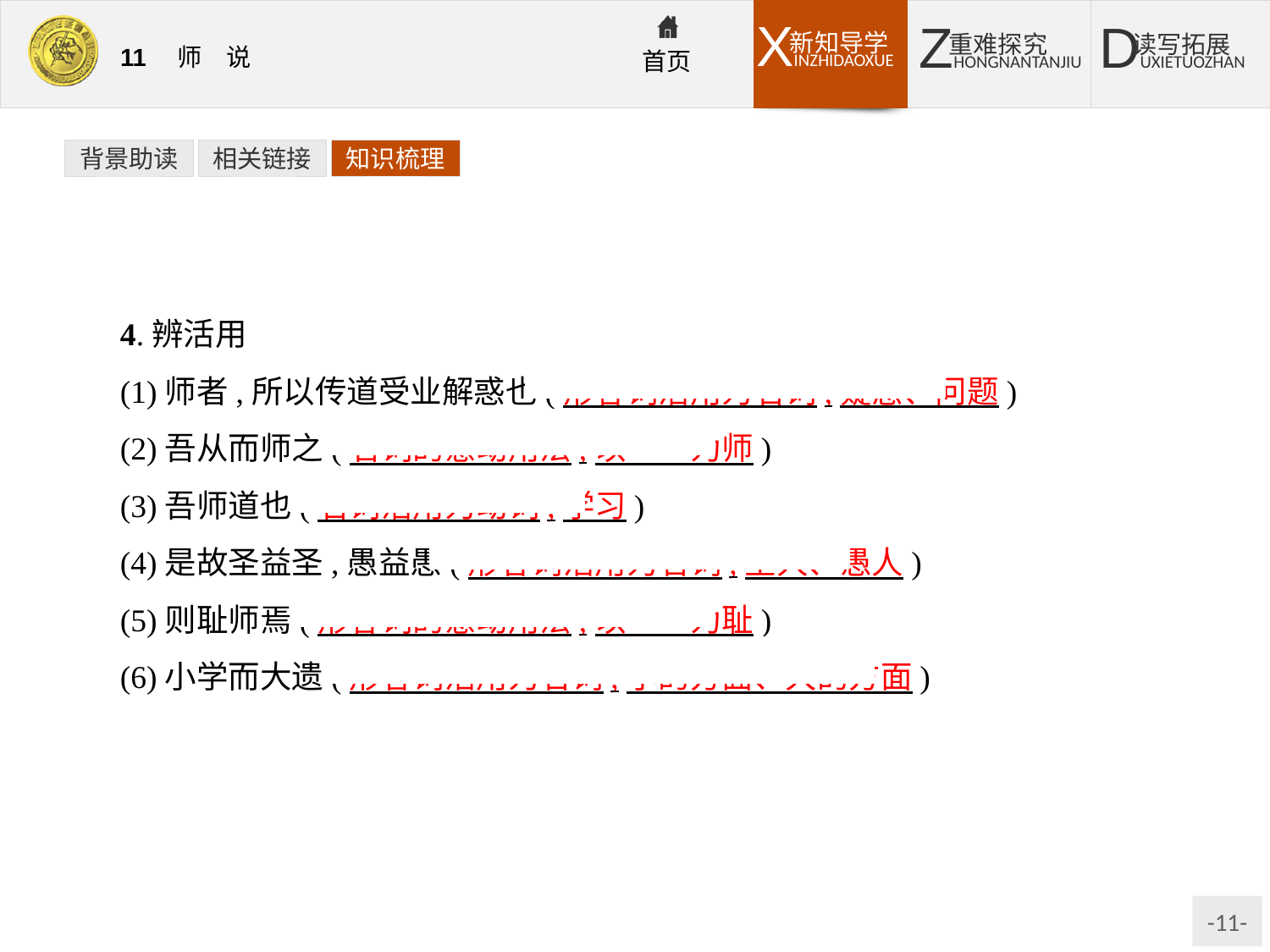

背景助读
相关链接
知识梳理
4.辨活用
(1)师者,所以传道受业解惑也(形容词活用为名词,疑惑、问题)
(2)吾从而师之(名词的意动用法,以……为师)
(3)吾师道也(名词活用为动词,学习)
(4)是故圣益圣,愚益愚(形容词活用为名词,圣人、愚人)
(5)则耻师焉(形容词的意动用法,以……为耻)
(6)小学而大遗(形容词活用为名词,小的方面、大的方面)